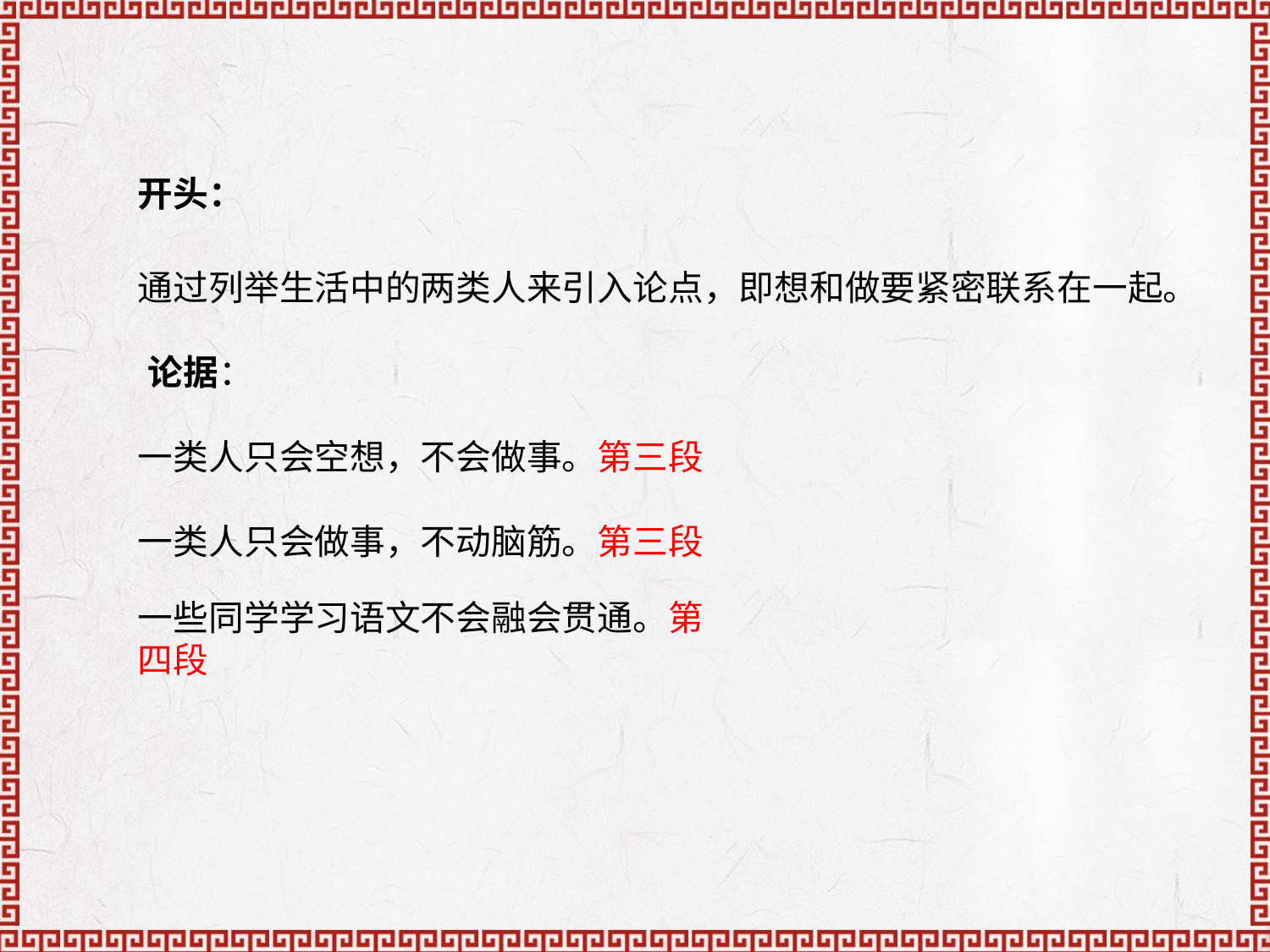

开头：
通过列举生活中的两类人来引入论点，即想和做要紧密联系在一起。 论据：
一类人只会空想，不会做事。第三段 一类人只会做事，不动脑筋。第三段

一些同学学习语文不会融会贯通。第四段